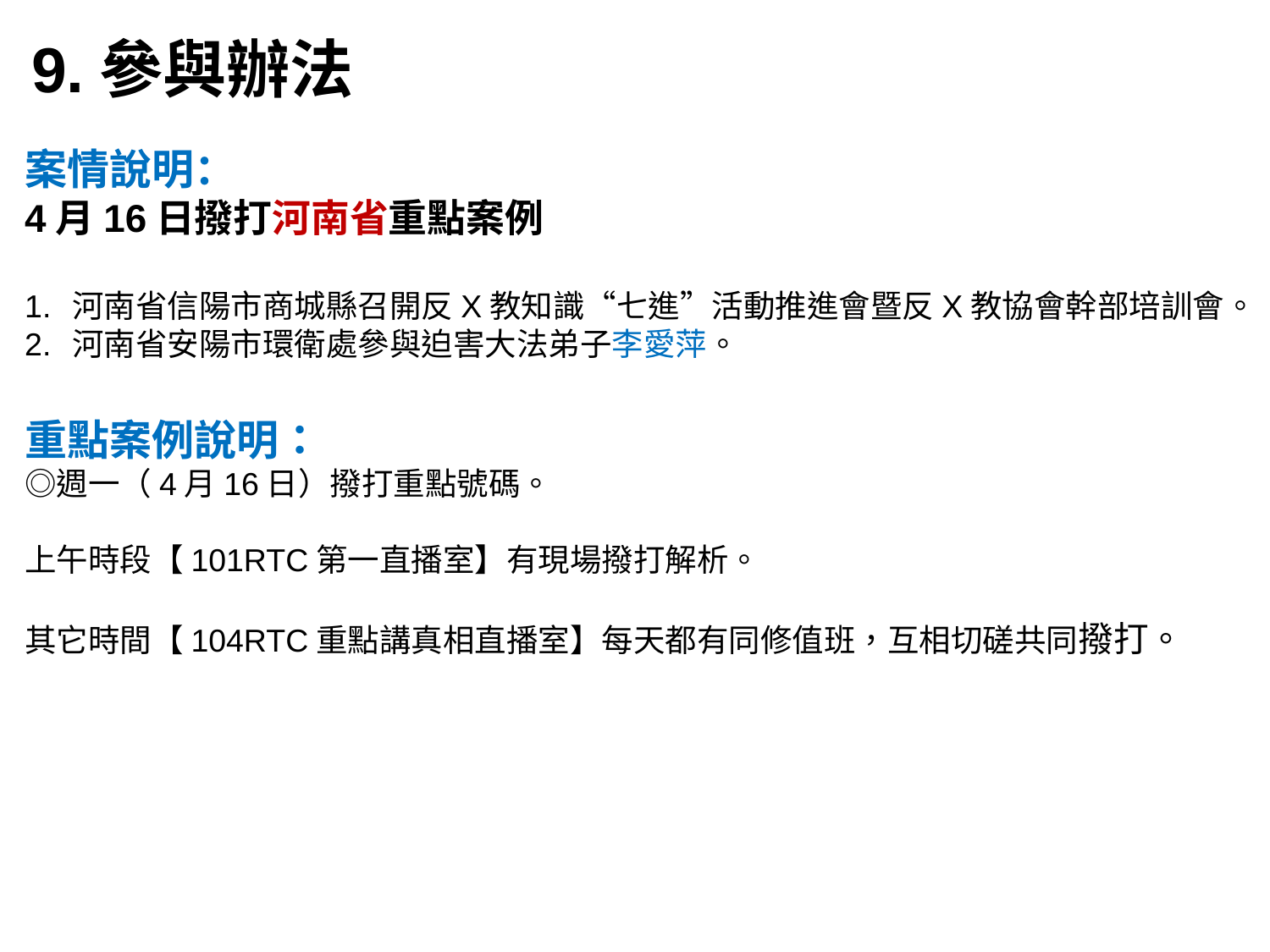

9.參與辦法
案情說明：
4月16日撥打河南省重點案例

河南省信陽市商城縣召開反X教知識“七進”活動推進會暨反X教協會幹部培訓會。
河南省安陽市環衛處參與迫害大法弟子李愛萍。

重點案例說明：
◎週一（4月16日）撥打重點號碼。
上午時段【101RTC第一直播室】有現場撥打解析。

其它時間【104RTC重點講真相直播室】每天都有同修值班，互相切磋共同撥打。